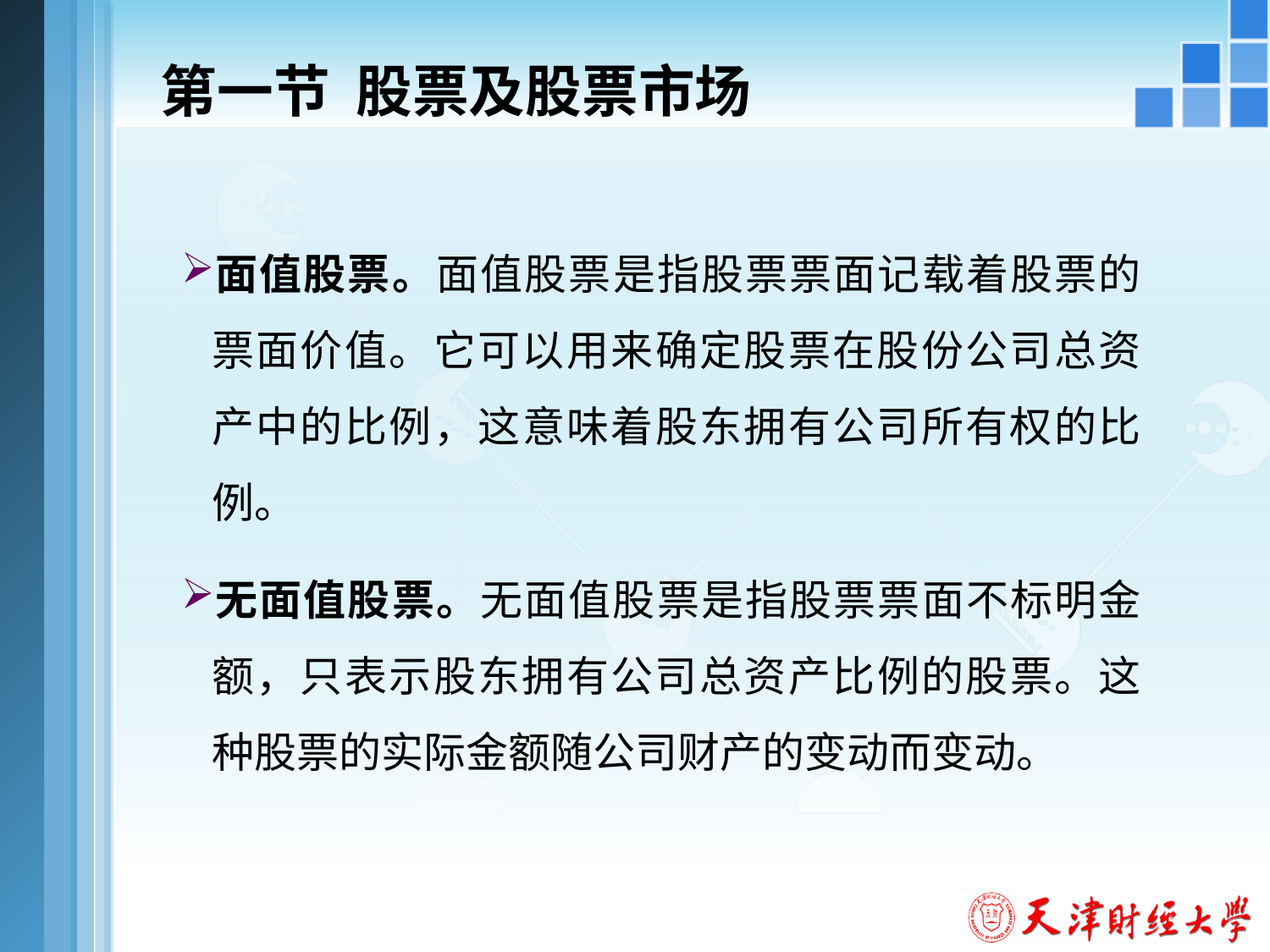

# 第一节  股票及股票市场
面值股票。面值股票是指股票票面记载着股票的票面价值。它可以用来确定股票在股份公司总资产中的比例，这意味着股东拥有公司所有权的比例。
无面值股票。无面值股票是指股票票面不标明金额，只表示股东拥有公司总资产比例的股票。这种股票的实际金额随公司财产的变动而变动。